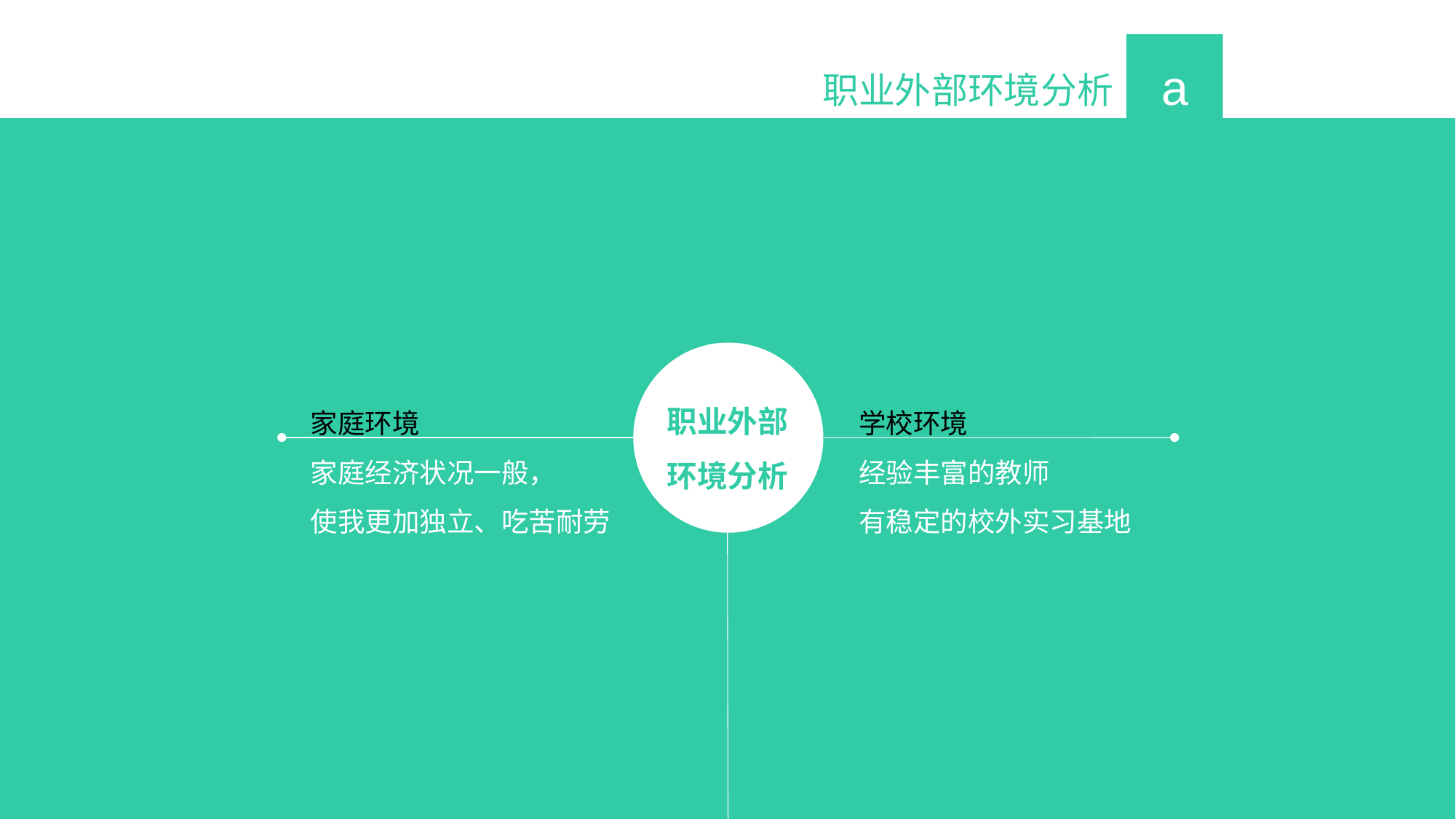

a
职业外部环境分析

职业外部
环境分析
家庭环境
家庭经济状况一般，
使我更加独立、吃苦耐劳
学校环境
经验丰富的教师
有稳定的校外实习基地